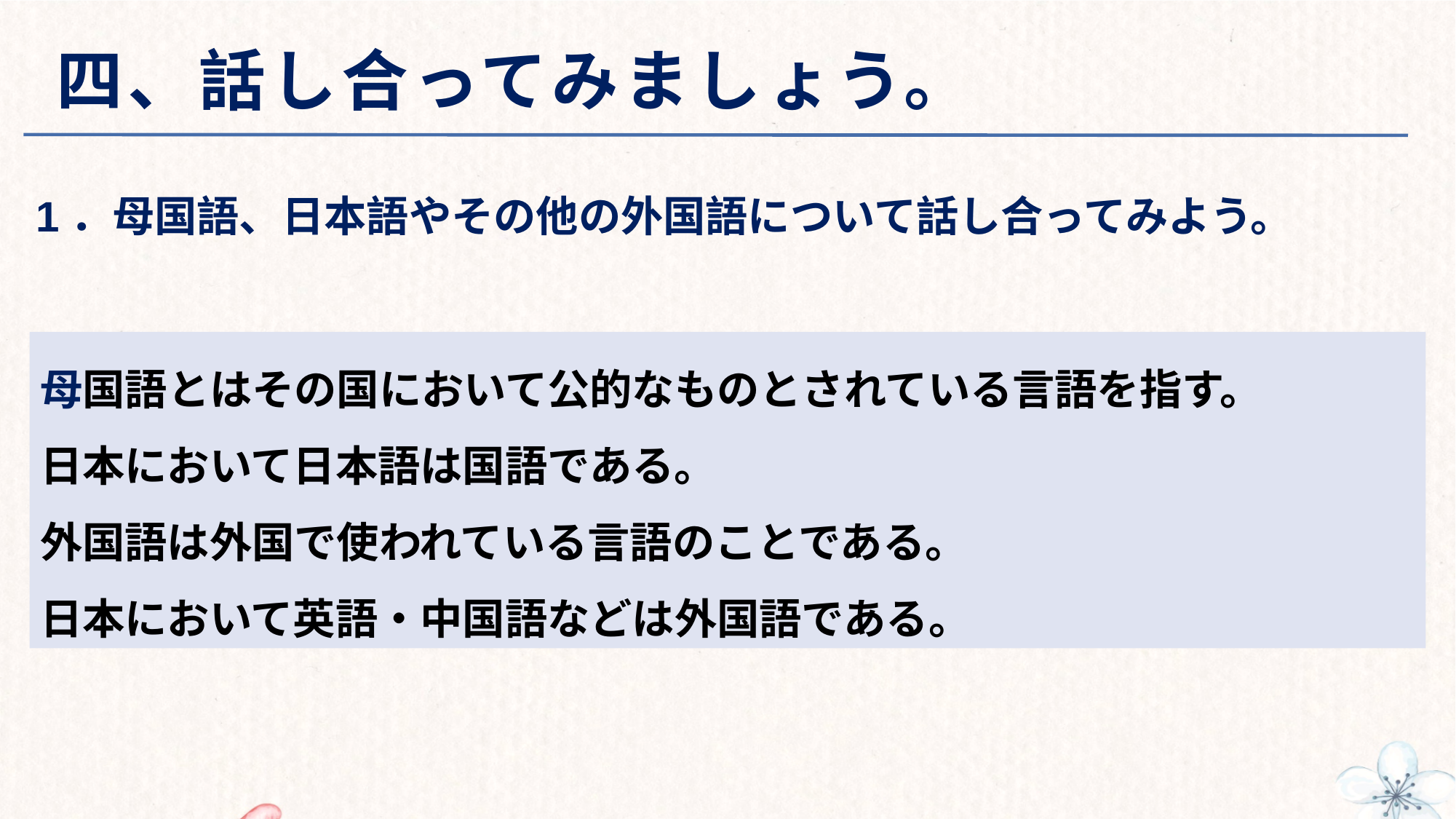

# 四、話し合ってみましょう。
1．母国語、日本語やその他の外国語について話し合ってみよう。
母国語とはその国において公的なものとされている言語を指す。
日本において日本語は国語である。
外国語は外国で使われている言語のことである。
日本において英語・中国語などは外国語である。